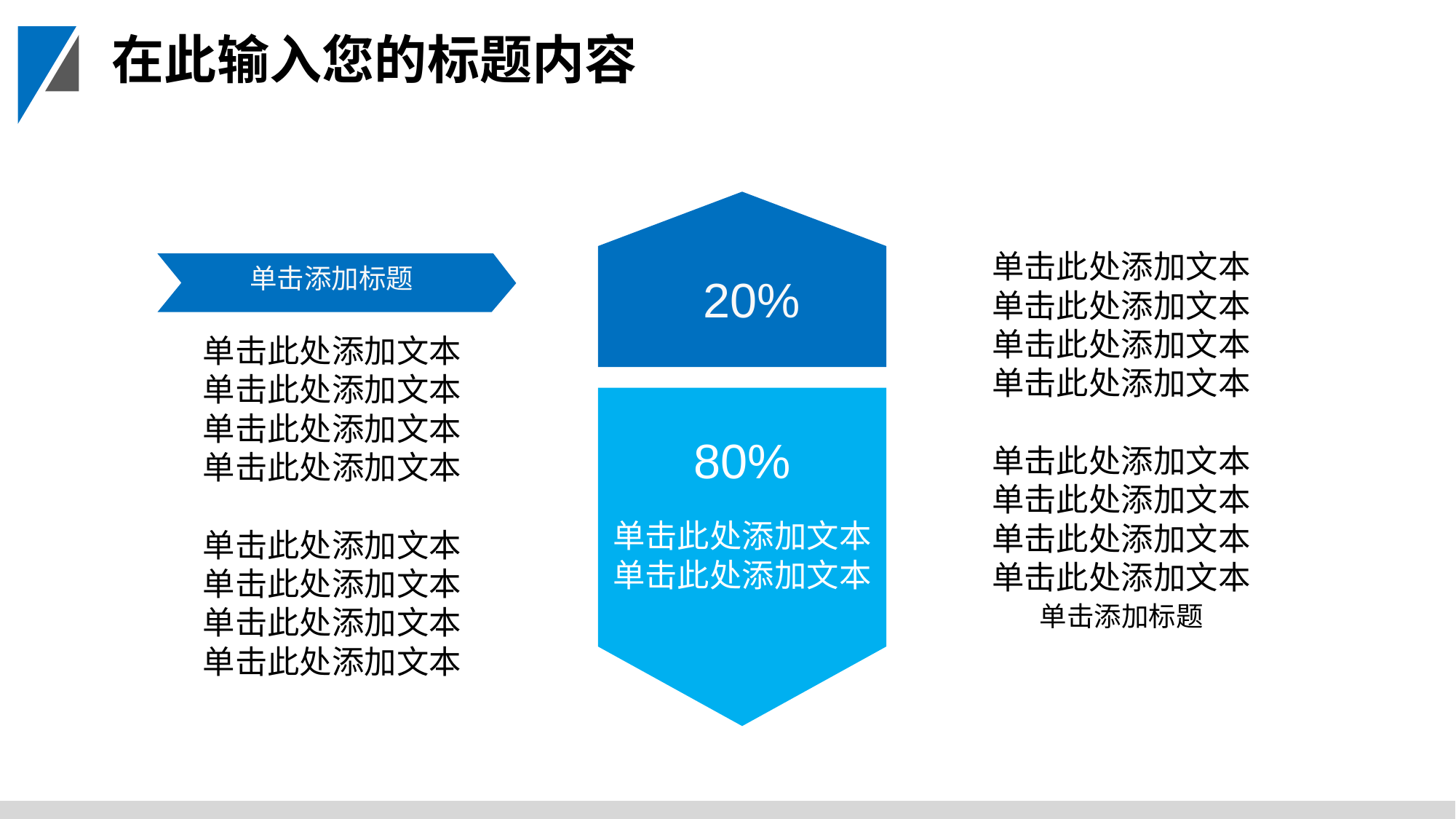

在此输入您的标题内容

20%
单击此处添加文本
单击此处添加文本
单击此处添加文本
单击此处添加文本

单击此处添加文本
单击此处添加文本
单击此处添加文本
单击此处添加文本

单击添加标题
单击此处添加文本
单击此处添加文本
单击此处添加文本
单击此处添加文本

单击此处添加文本
单击此处添加文本
单击此处添加文本
单击此处添加文本
80%

单击此处添加文本
单击此处添加文本
单击添加标题